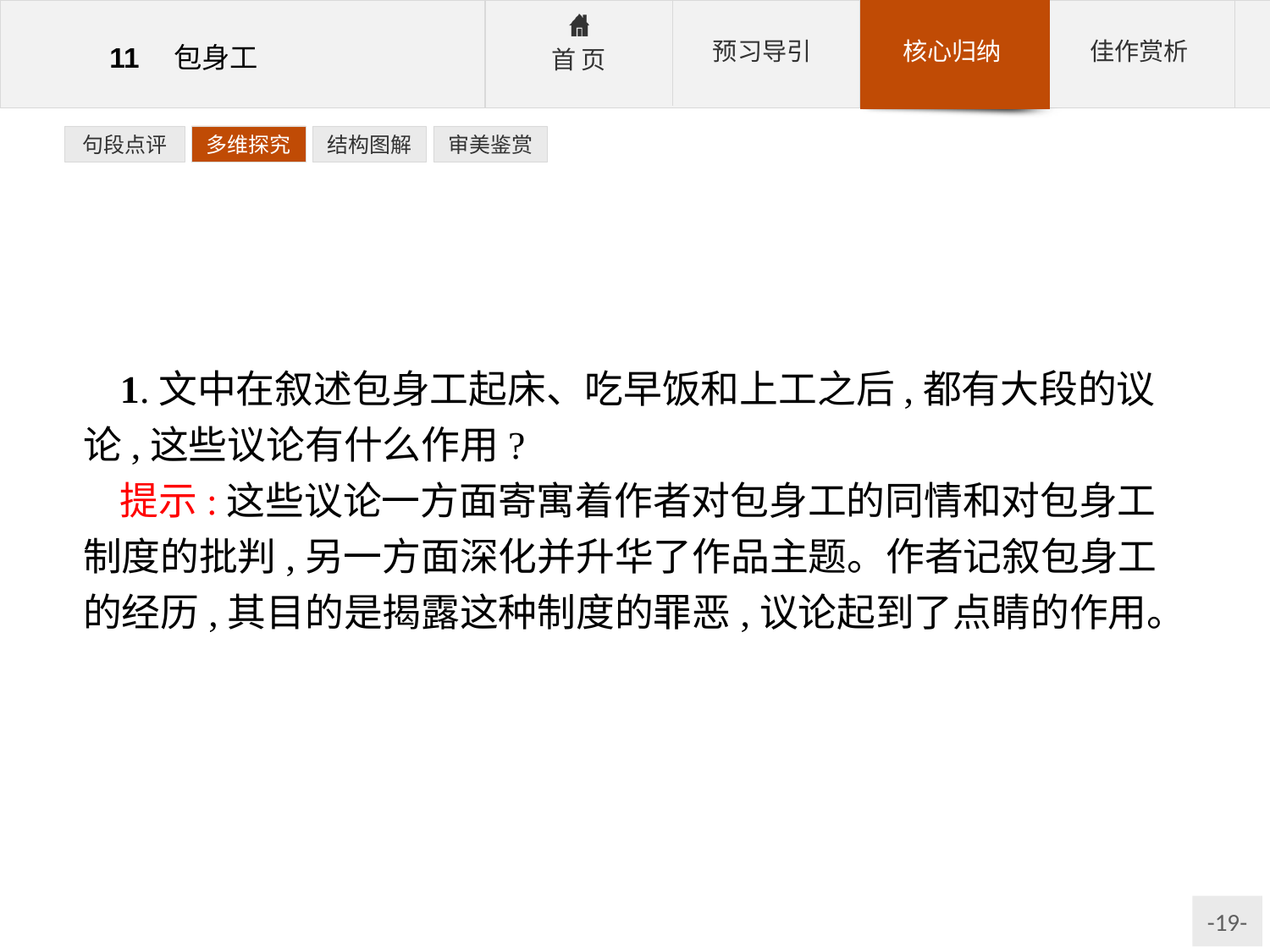

句段点评
多维探究
结构图解
审美鉴赏
1.文中在叙述包身工起床、吃早饭和上工之后,都有大段的议论,这些议论有什么作用?
提示:这些议论一方面寄寓着作者对包身工的同情和对包身工制度的批判,另一方面深化并升华了作品主题。作者记叙包身工的经历,其目的是揭露这种制度的罪恶,议论起到了点睛的作用。